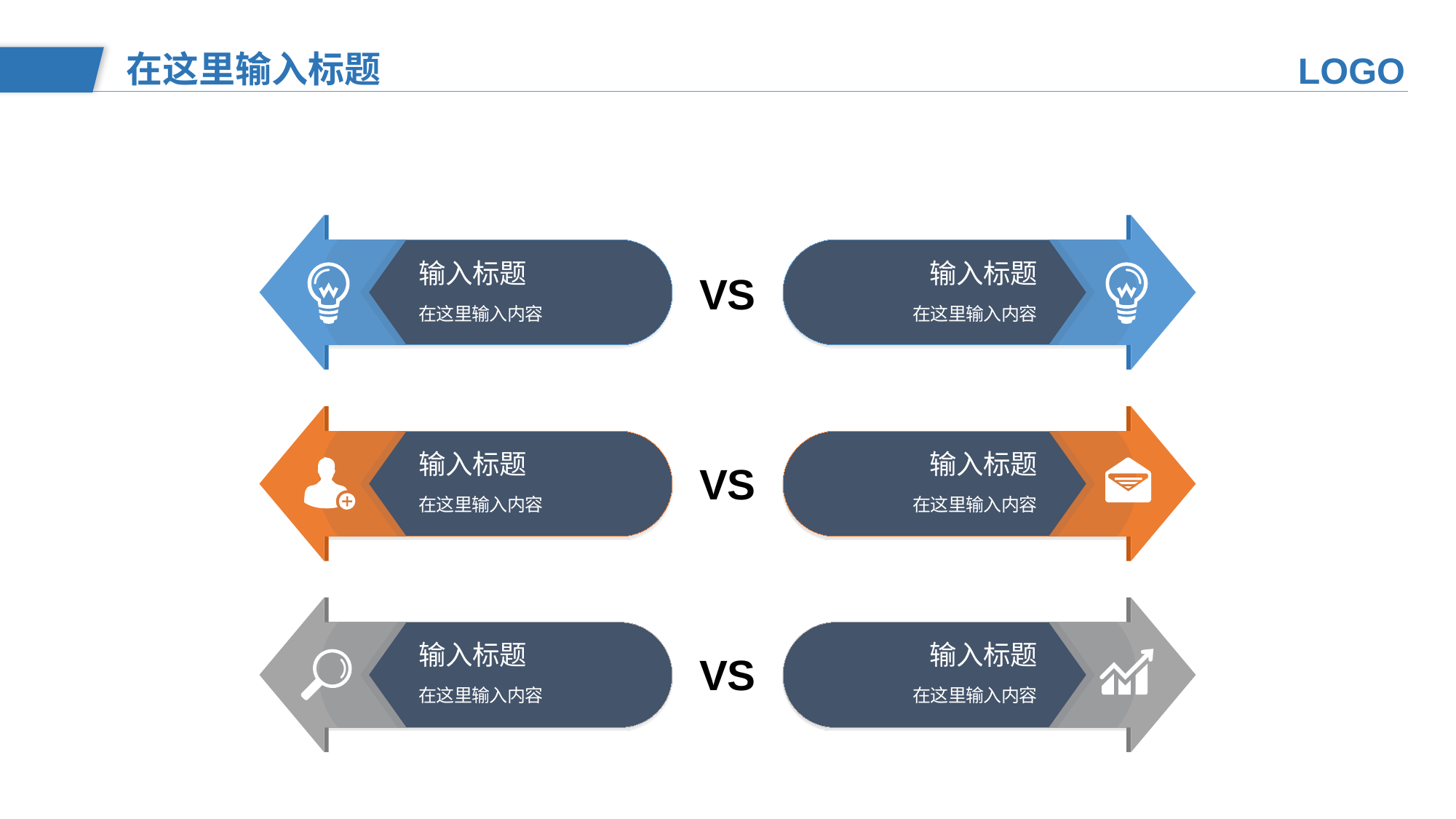

在这里输入标题
LOGO

输入标题
输入标题

VS
在这里输入内容
在这里输入内容

输入标题
输入标题
VS

在这里输入内容
在这里输入内容

输入标题
输入标题

VS

在这里输入内容
在这里输入内容